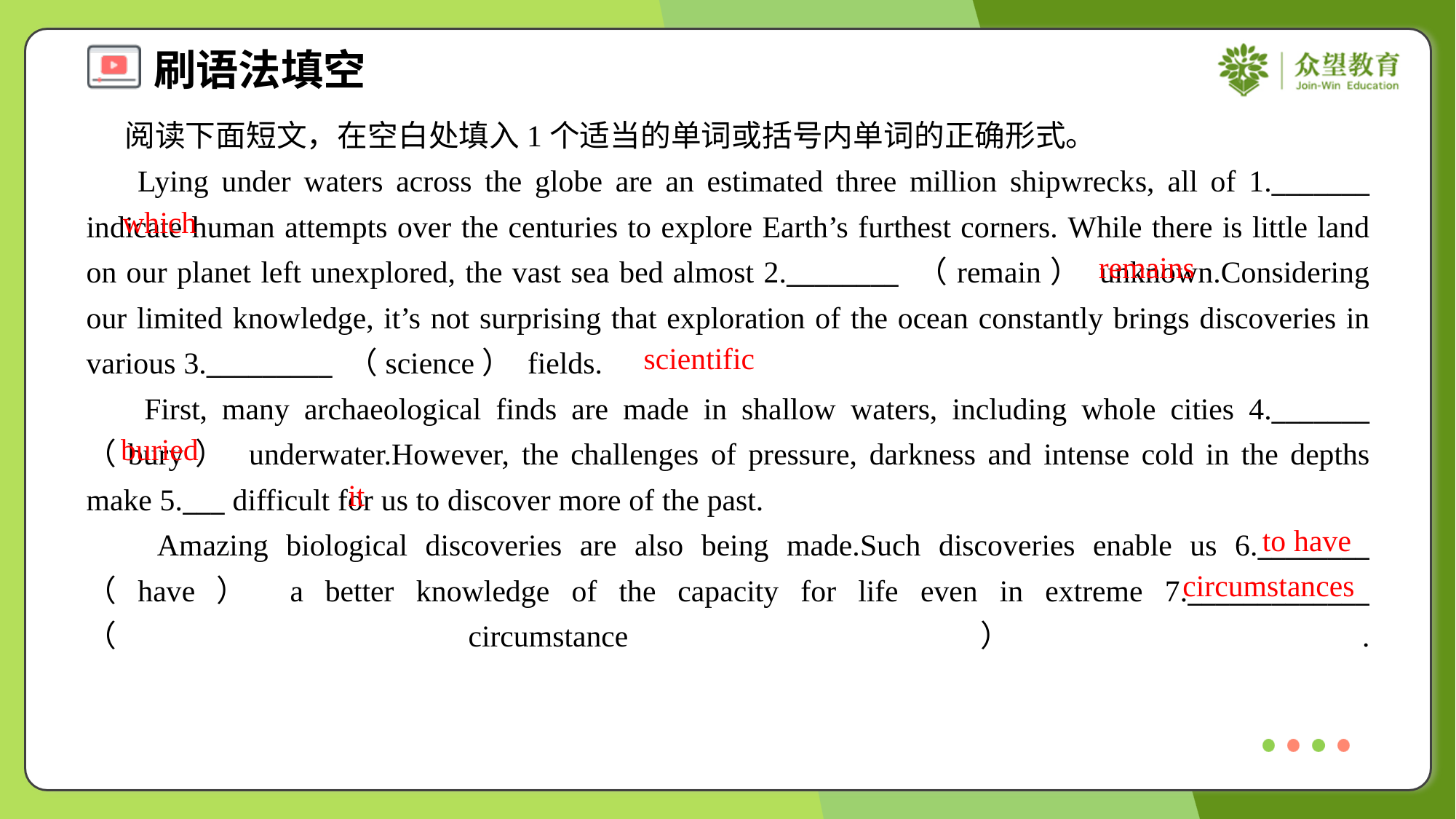

阅读下面短文，在空白处填入1个适当的单词或括号内单词的正确形式。
    Lying under waters across the globe are an estimated three million shipwrecks, all of 1._______ indicate human attempts over the centuries to explore Earth’s furthest corners. While there is little land on our planet left unexplored, the vast sea bed almost 2.________ （remain） unknown.Considering our limited knowledge, it’s not surprising that exploration of the ocean constantly brings discoveries in various 3._________ （science） fields.
    First, many archaeological finds are made in shallow waters, including whole cities 4._______ （bury） underwater.However, the challenges of pressure, darkness and intense cold in the depths make 5.___ difficult for us to discover more of the past.
    Amazing biological discoveries are also being made.Such discoveries enable us 6.________ （have） a better knowledge of the capacity for life even in extreme 7._____________ （circumstance）.#1.3
which
remains
scientific
buried
it
to have
circumstances